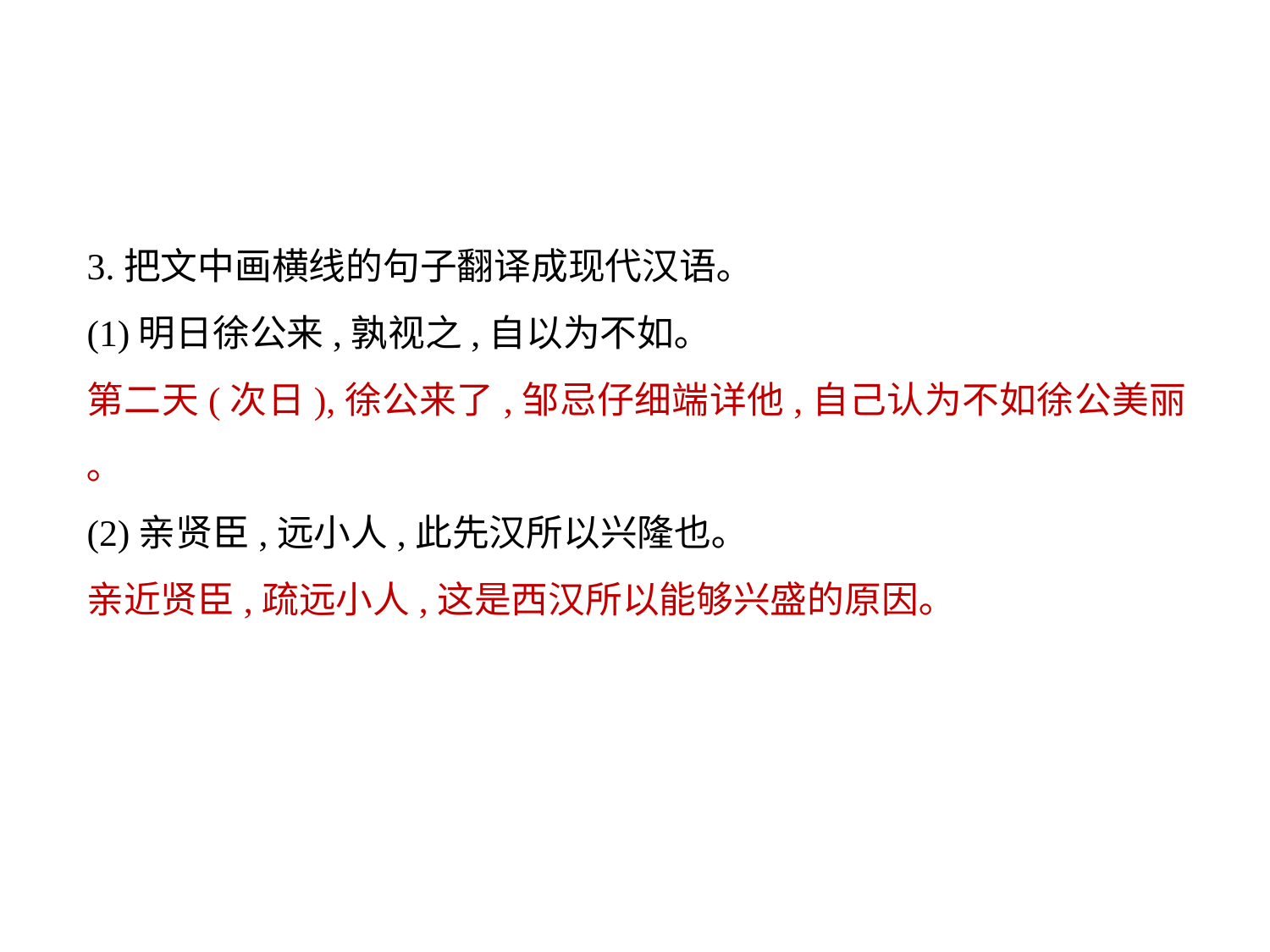

3.把文中画横线的句子翻译成现代汉语｡
(1)明日徐公来,孰视之,自以为不如｡
第二天(次日),徐公来了,邹忌仔细端详他,自己认为不如徐公美丽｡
(2)亲贤臣,远小人,此先汉所以兴隆也｡
亲近贤臣,疏远小人,这是西汉所以能够兴盛的原因｡